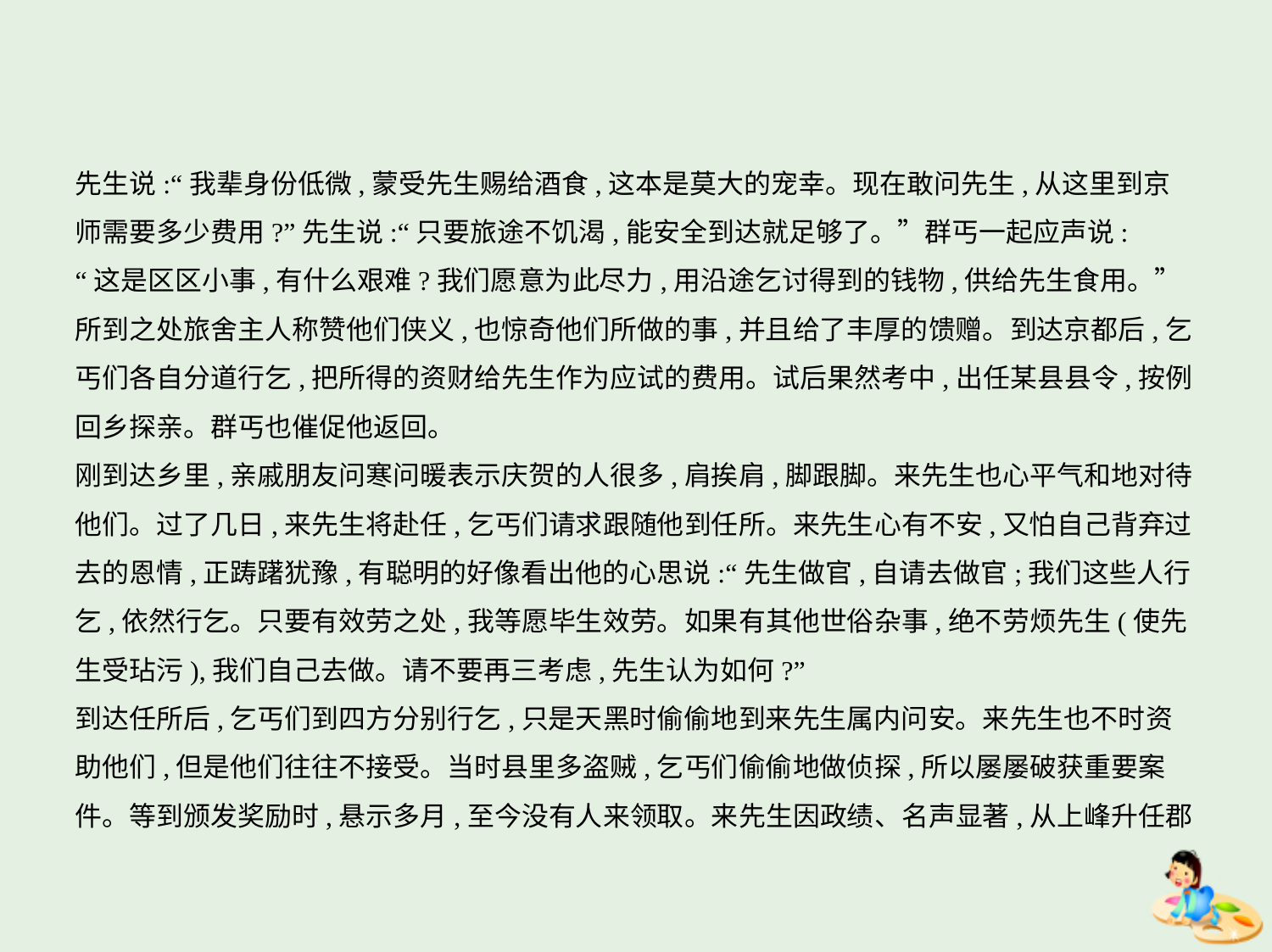

先生说:“我辈身份低微,蒙受先生赐给酒食,这本是莫大的宠幸。现在敢问先生,从这里到京
师需要多少费用?”先生说:“只要旅途不饥渴,能安全到达就足够了。”群丐一起应声说:
“这是区区小事,有什么艰难?我们愿意为此尽力,用沿途乞讨得到的钱物,供给先生食用。”
所到之处旅舍主人称赞他们侠义,也惊奇他们所做的事,并且给了丰厚的馈赠。到达京都后,乞
丐们各自分道行乞,把所得的资财给先生作为应试的费用。试后果然考中,出任某县县令,按例
回乡探亲。群丐也催促他返回。
刚到达乡里,亲戚朋友问寒问暖表示庆贺的人很多,肩挨肩,脚跟脚。来先生也心平气和地对待
他们。过了几日,来先生将赴任,乞丐们请求跟随他到任所。来先生心有不安,又怕自己背弃过
去的恩情,正踌躇犹豫,有聪明的好像看出他的心思说:“先生做官,自请去做官;我们这些人行
乞,依然行乞。只要有效劳之处,我等愿毕生效劳。如果有其他世俗杂事,绝不劳烦先生(使先
生受玷污),我们自己去做。请不要再三考虑,先生认为如何?”
到达任所后,乞丐们到四方分别行乞,只是天黑时偷偷地到来先生属内问安。来先生也不时资
助他们,但是他们往往不接受。当时县里多盗贼,乞丐们偷偷地做侦探,所以屡屡破获重要案
件。等到颁发奖励时,悬示多月,至今没有人来领取。来先生因政绩、名声显著,从上峰升任郡